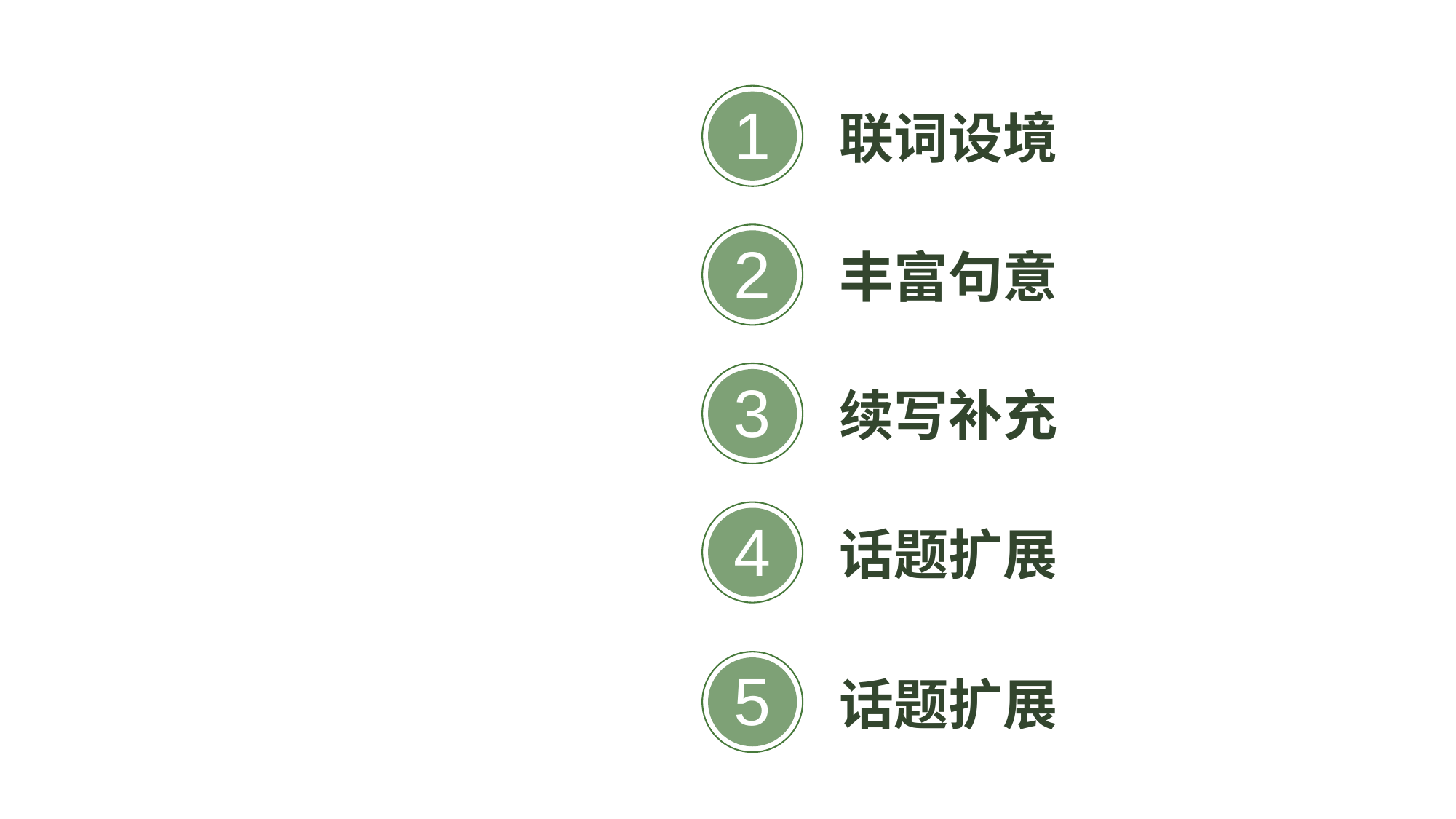

1
联词设境
常考
题型

2
丰富句意

3
续写补充

4
话题扩展

5
话题扩展